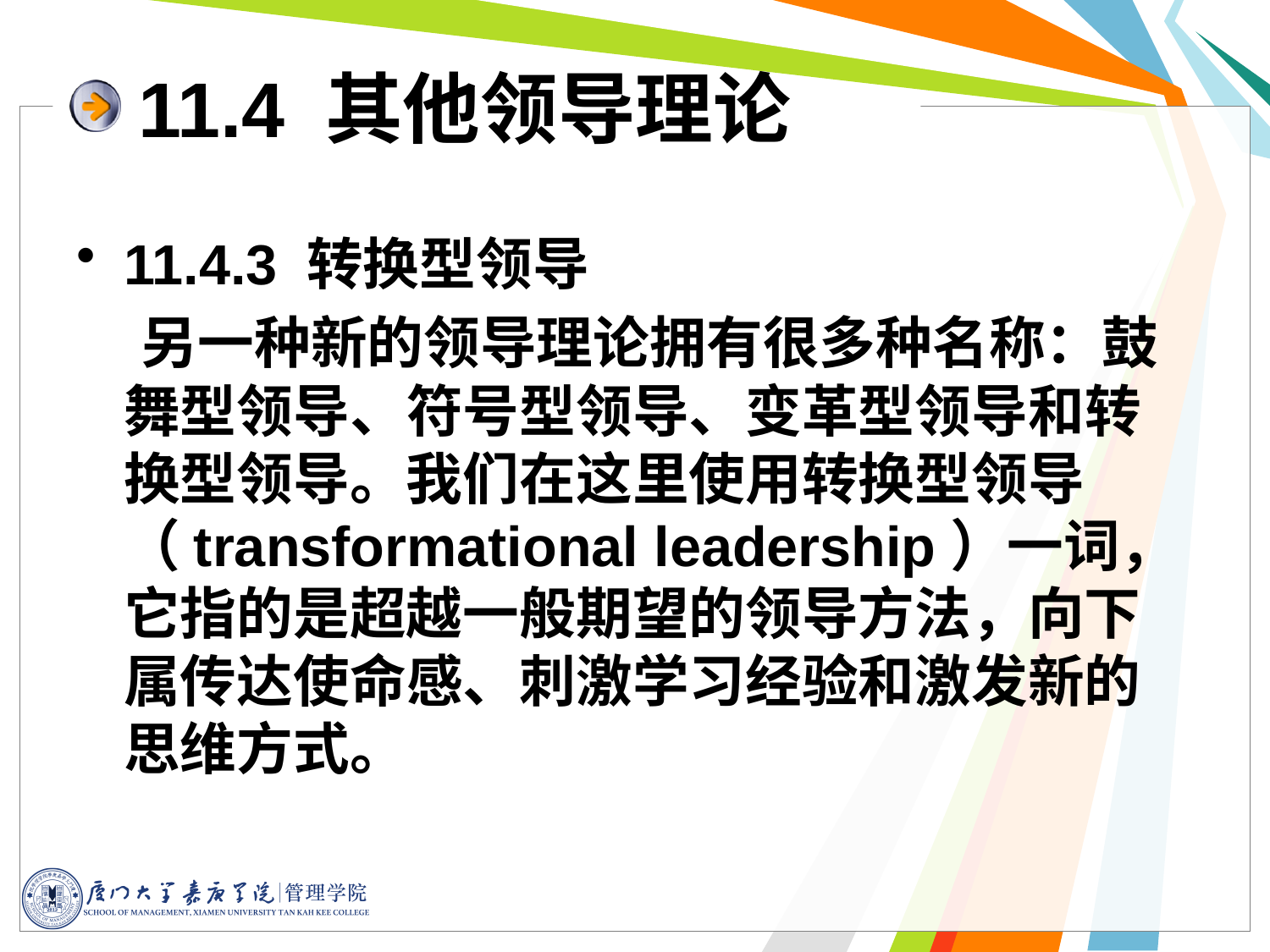

11.4 其他领导理论
11.4.3 转换型领导
    另一种新的领导理论拥有很多种名称：鼓舞型领导、符号型领导、变革型领导和转换型领导。我们在这里使用转换型领导（transformational leadership）一词，它指的是超越一般期望的领导方法，向下属传达使命感、刺激学习经验和激发新的思维方式。